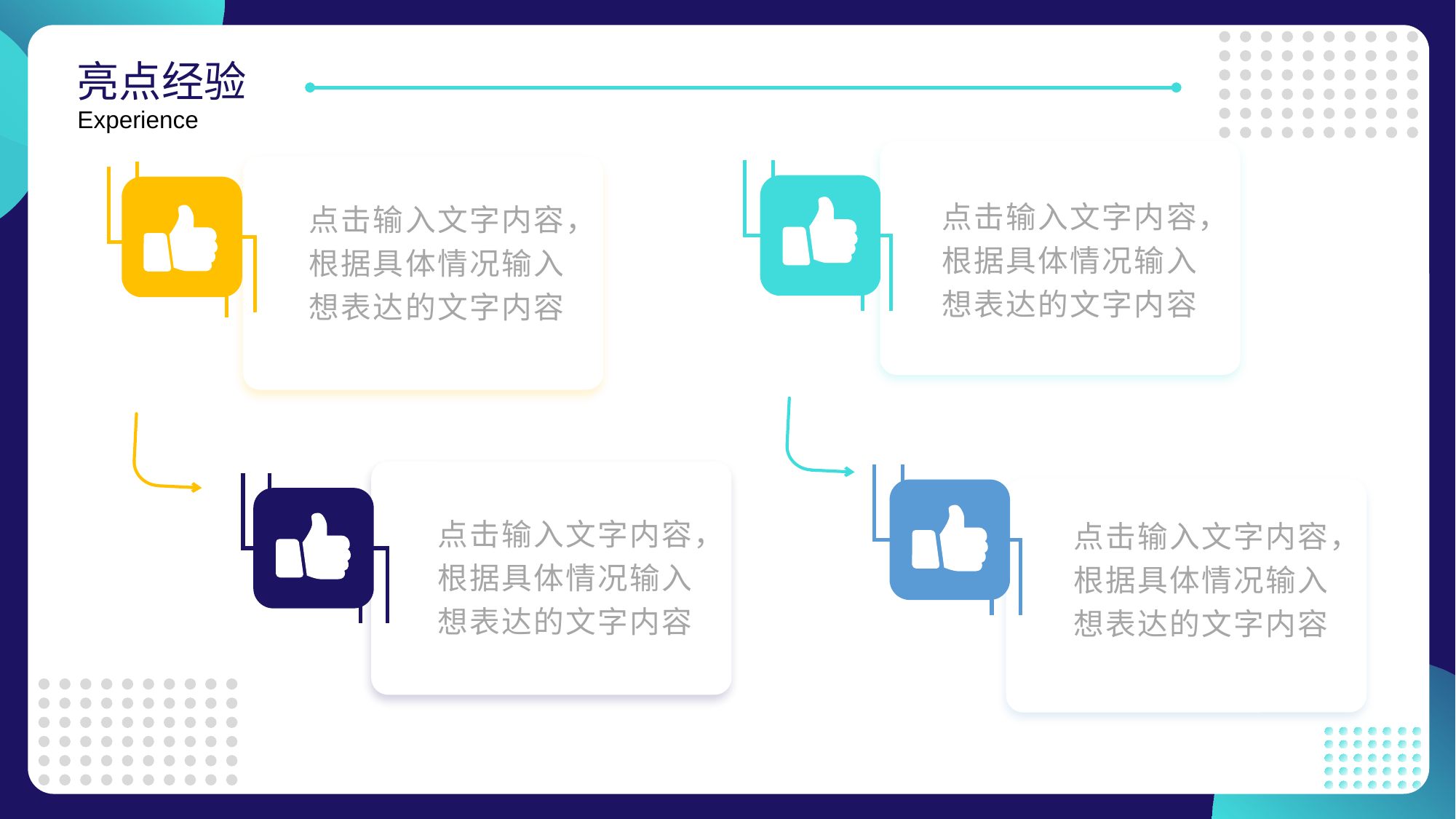

# 亮点经验
Experience

点击输入文字内容，根据具体情况输入想表达的文字内容

点击输入文字内容，根据具体情况输入想表达的文字内容

点击输入文字内容，根据具体情况输入想表达的文字内容

点击输入文字内容，根据具体情况输入想表达的文字内容